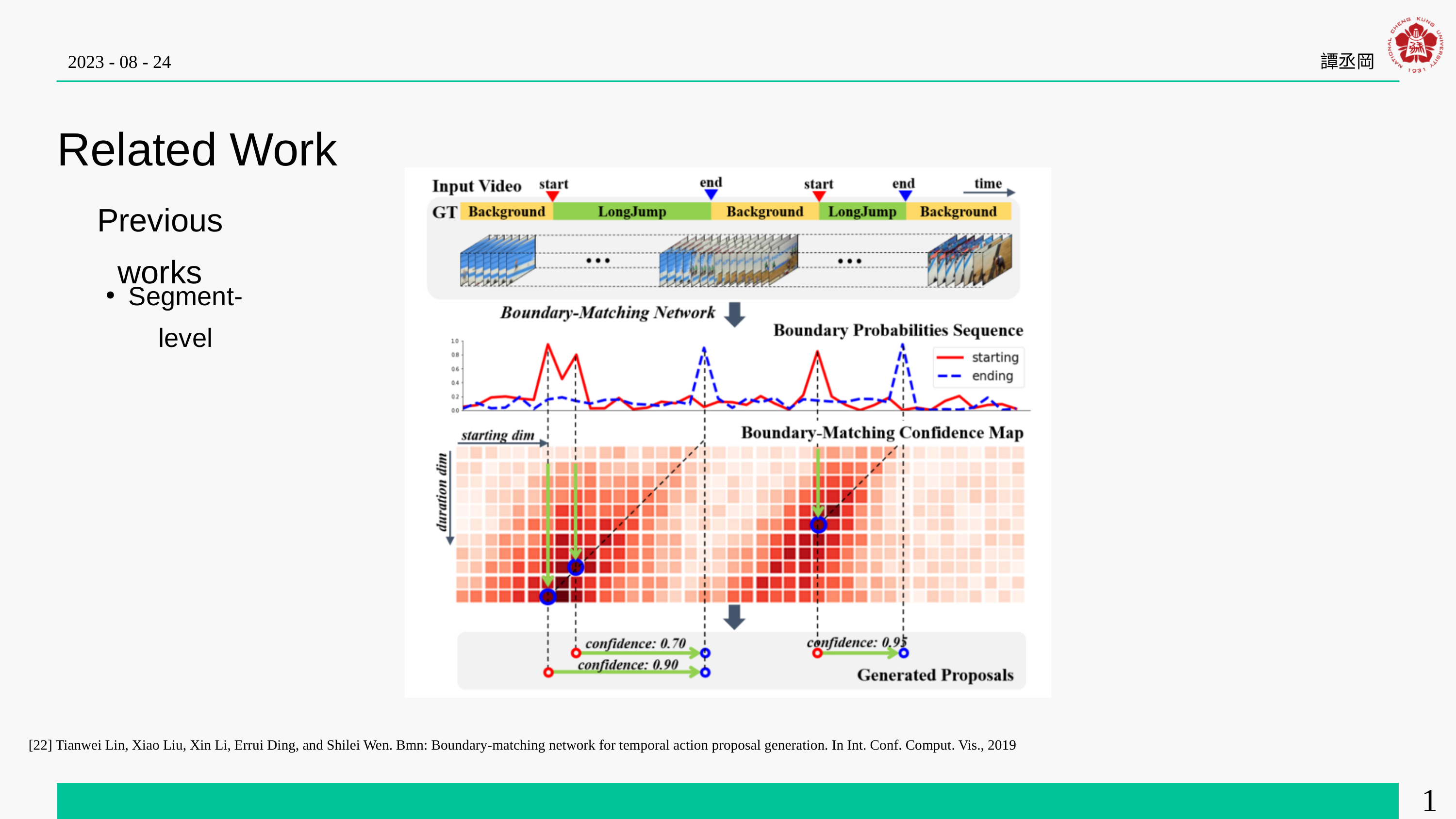

2023 - 08 - 24
譚丞岡

Related Work

Previous works
Segment-level
[22] Tianwei Lin, Xiao Liu, Xin Li, Errui Ding, and Shilei Wen. Bmn: Boundary-matching network for temporal action proposal generation. In Int. Conf. Comput. Vis., 2019

12